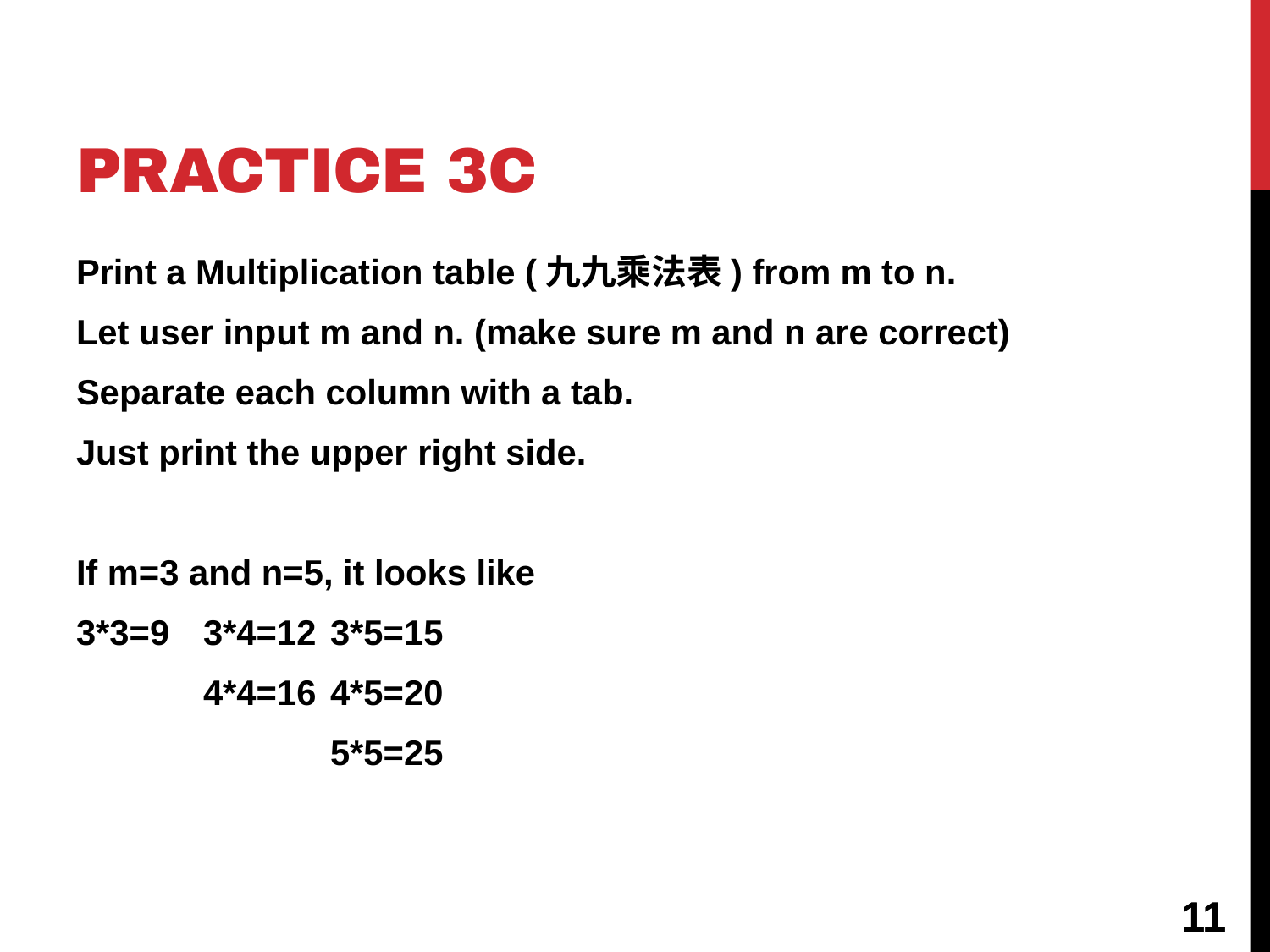

# Practice 3c
Print a Multiplication table (九九乘法表) from m to n.
Let user input m and n. (make sure m and n are correct)
Separate each column with a tab.
Just print the upper right side.

If m=3 and n=5, it looks like
3*3=9	3*4=12	3*5=15
	4*4=16	4*5=20
		5*5=25